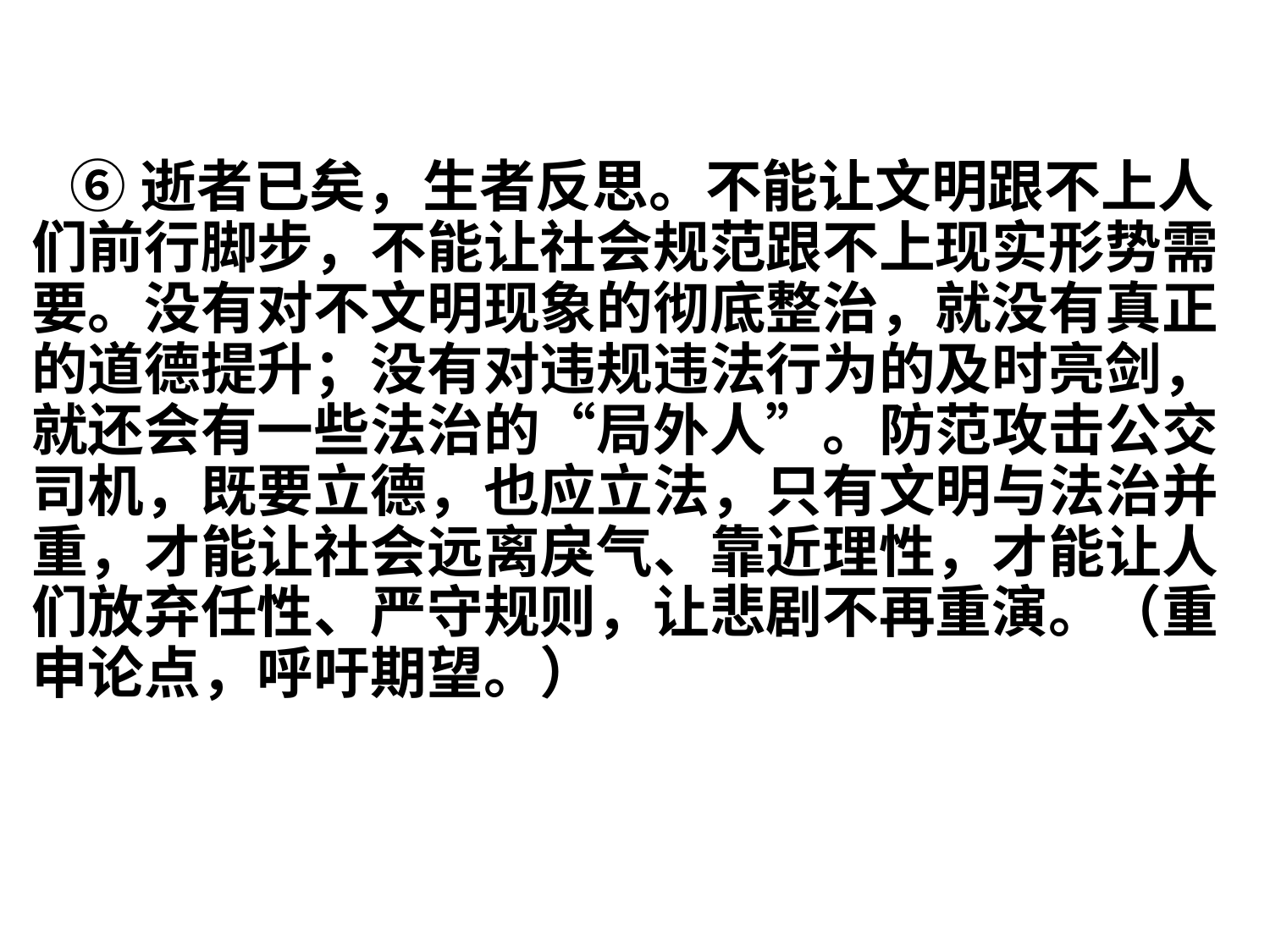

⑥逝者已矣，生者反思。不能让文明跟不上人们前行脚步，不能让社会规范跟不上现实形势需要。没有对不文明现象的彻底整治，就没有真正的道德提升；没有对违规违法行为的及时亮剑，就还会有一些法治的“局外人”。防范攻击公交司机，既要立德，也应立法，只有文明与法治并重，才能让社会远离戾气、靠近理性，才能让人们放弃任性、严守规则，让悲剧不再重演。（重申论点，呼吁期望。）